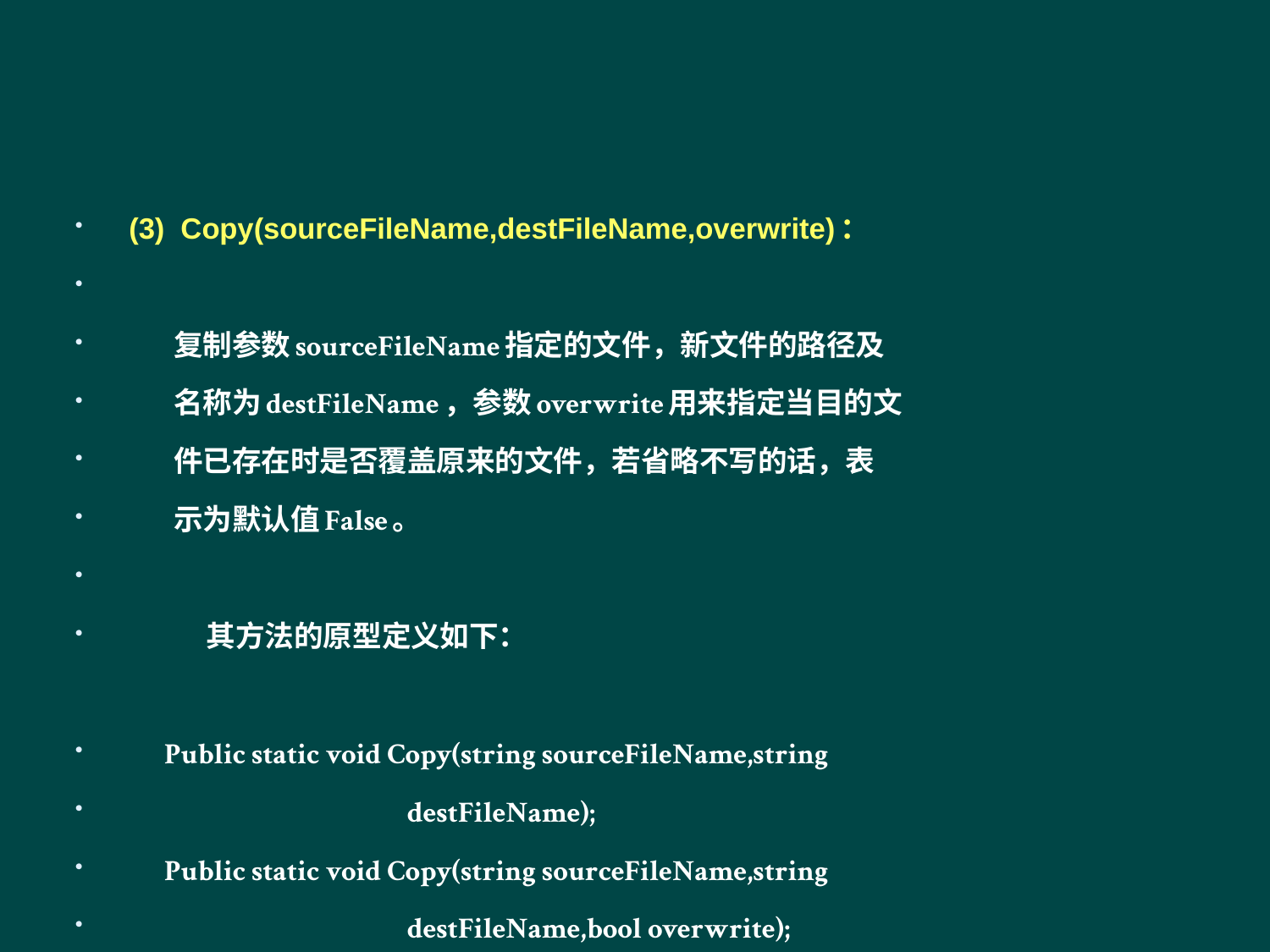

#
 (3)  Copy(sourceFileName,destFileName,overwrite)：

       复制参数sourceFileName指定的文件，新文件的路径及
       名称为destFileName，参数overwrite用来指定当目的文
       件已存在时是否覆盖原来的文件，若省略不写的话，表
       示为默认值False。

            其方法的原型定义如下：

       Public static void Copy(string sourceFileName,string
                                                destFileName);
       Public static void Copy(string sourceFileName,string
                                                destFileName,bool overwrite);